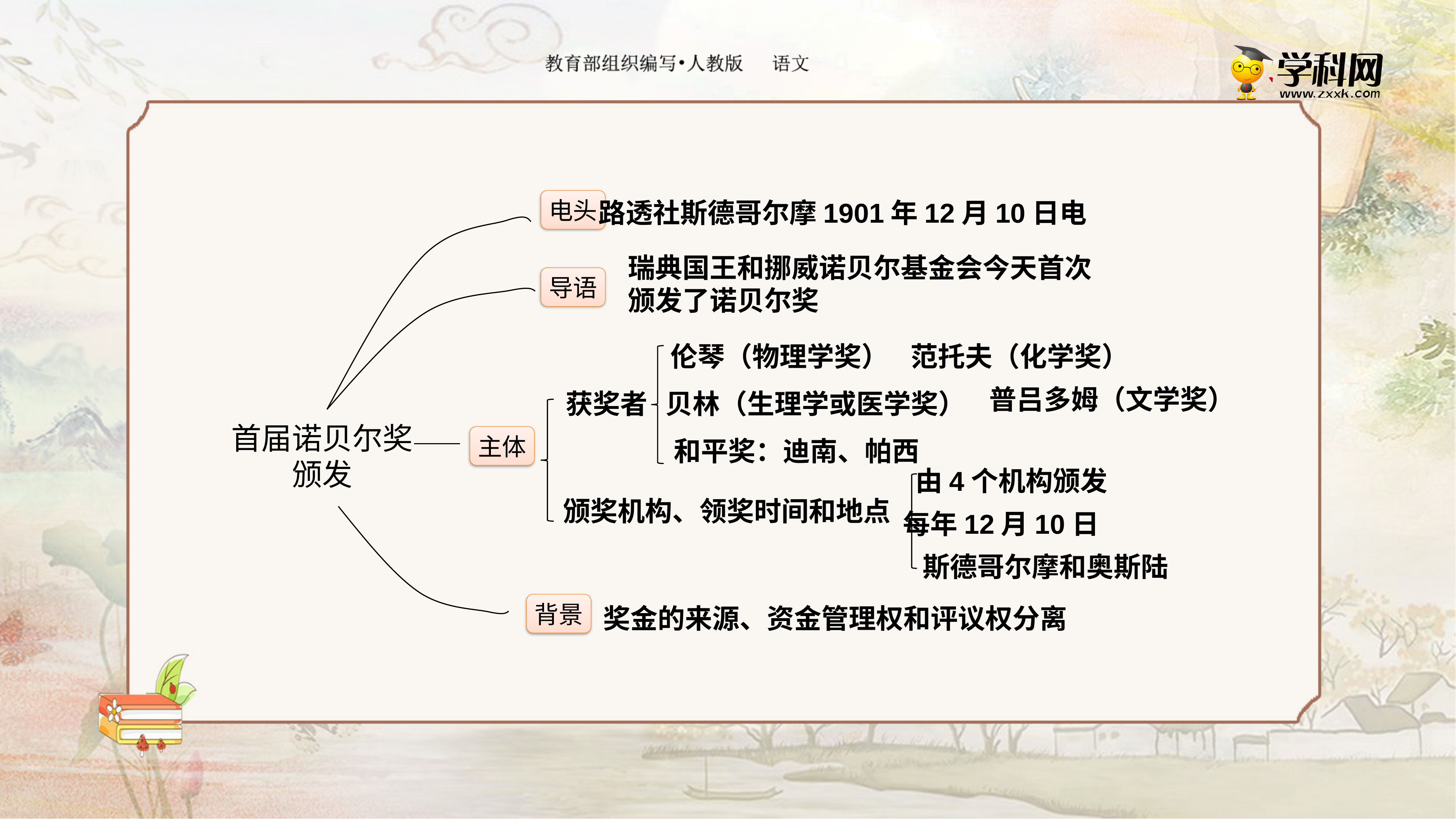

电头
路透社斯德哥尔摩1901年12月10日电

瑞典国王和挪威诺贝尔基金会今天首次颁发了诺贝尔奖
导语

伦琴（物理学奖）
范托夫（化学奖）

普吕多姆（文学奖）
贝林（生理学或医学奖）
获奖者

首届诺贝尔奖
颁发
主体
和平奖：迪南、帕西
由4个机构颁发

颁奖机构、领奖时间和地点
每年12月10日

斯德哥尔摩和奥斯陆
背景
奖金的来源、资金管理权和评议权分离